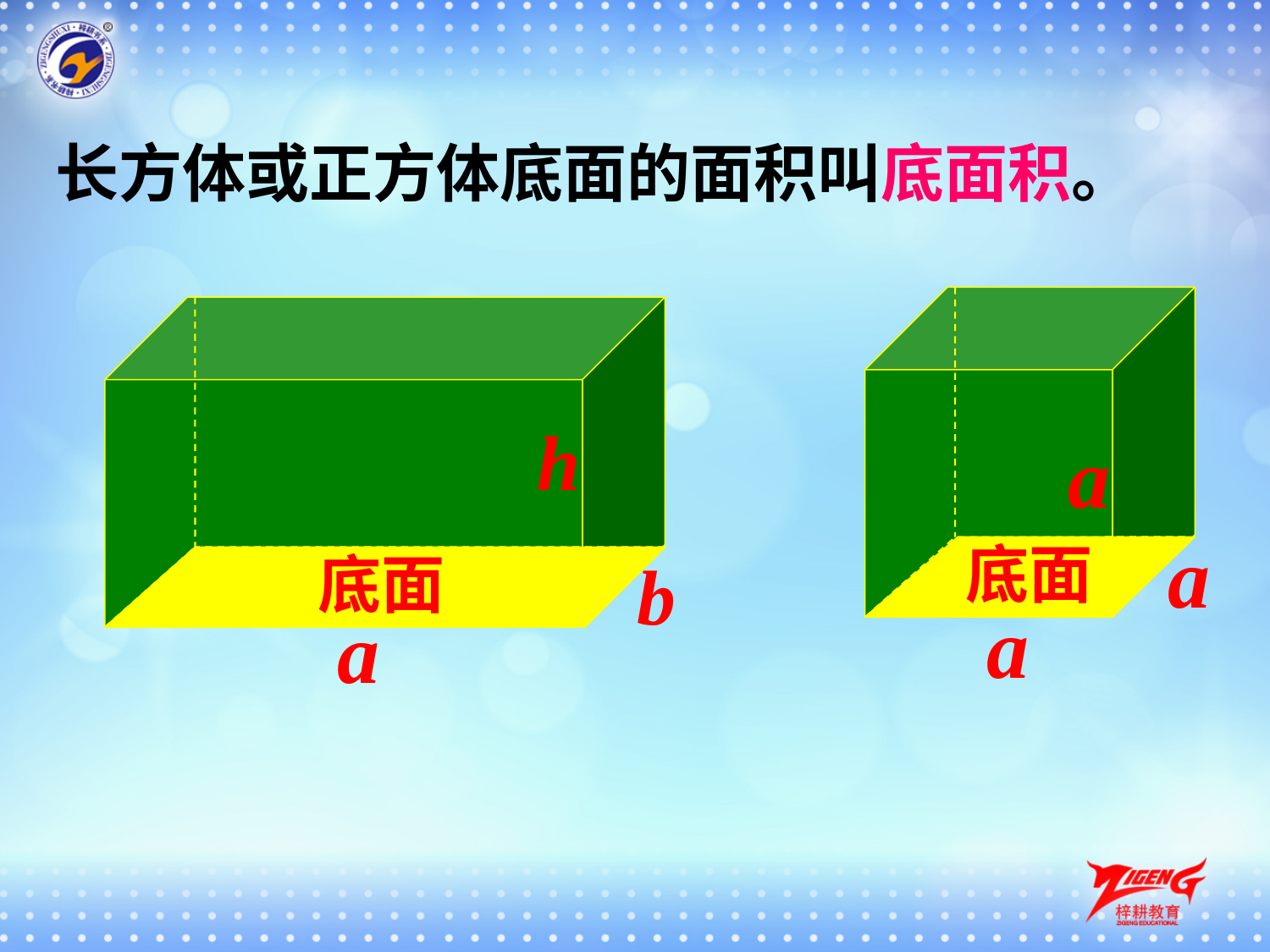

长方体或正方体底面的面积叫底面积。

h
a
a
底面

底面
b

a
a